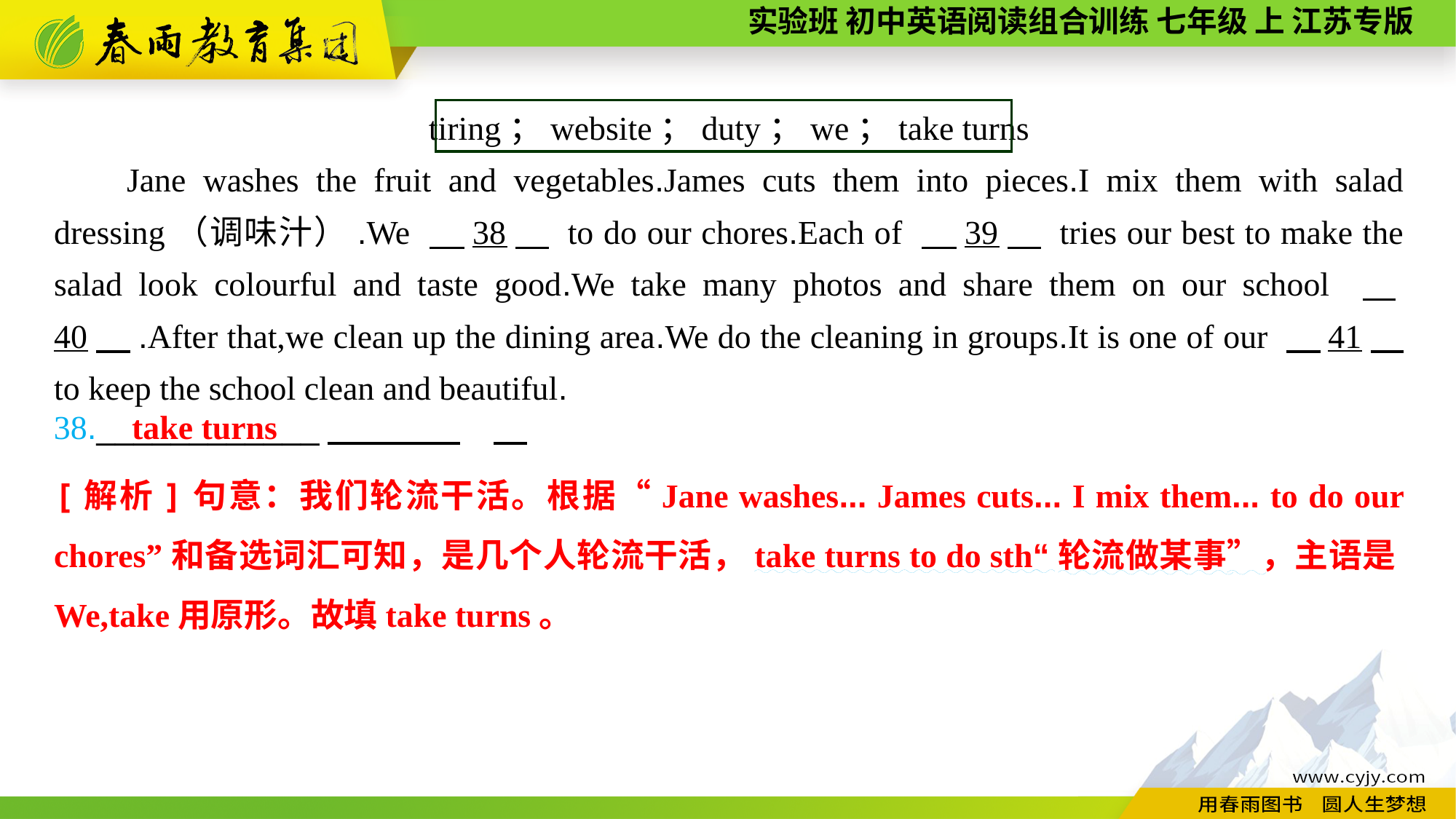

tiring；website；duty；we；take turns
Jane washes the fruit and vegetables.James cuts them into pieces.I mix them with salad dressing（调味汁）.We 　38　 to do our chores.Each of 　39　 tries our best to make the salad look colourful and taste good.We take many photos and share them on our school 　40　.After that,we clean up the dining area.We do the cleaning in groups.It is one of our 　41　 to keep the school clean and beautiful.

38.____________
take turns
[解析]句意：我们轮流干活。根据“Jane washes... James cuts... I mix them... to do our chores”和备选词汇可知，是几个人轮流干活，take turns to do sth“轮流做某事”，主语是We,take用原形。故填take turns。